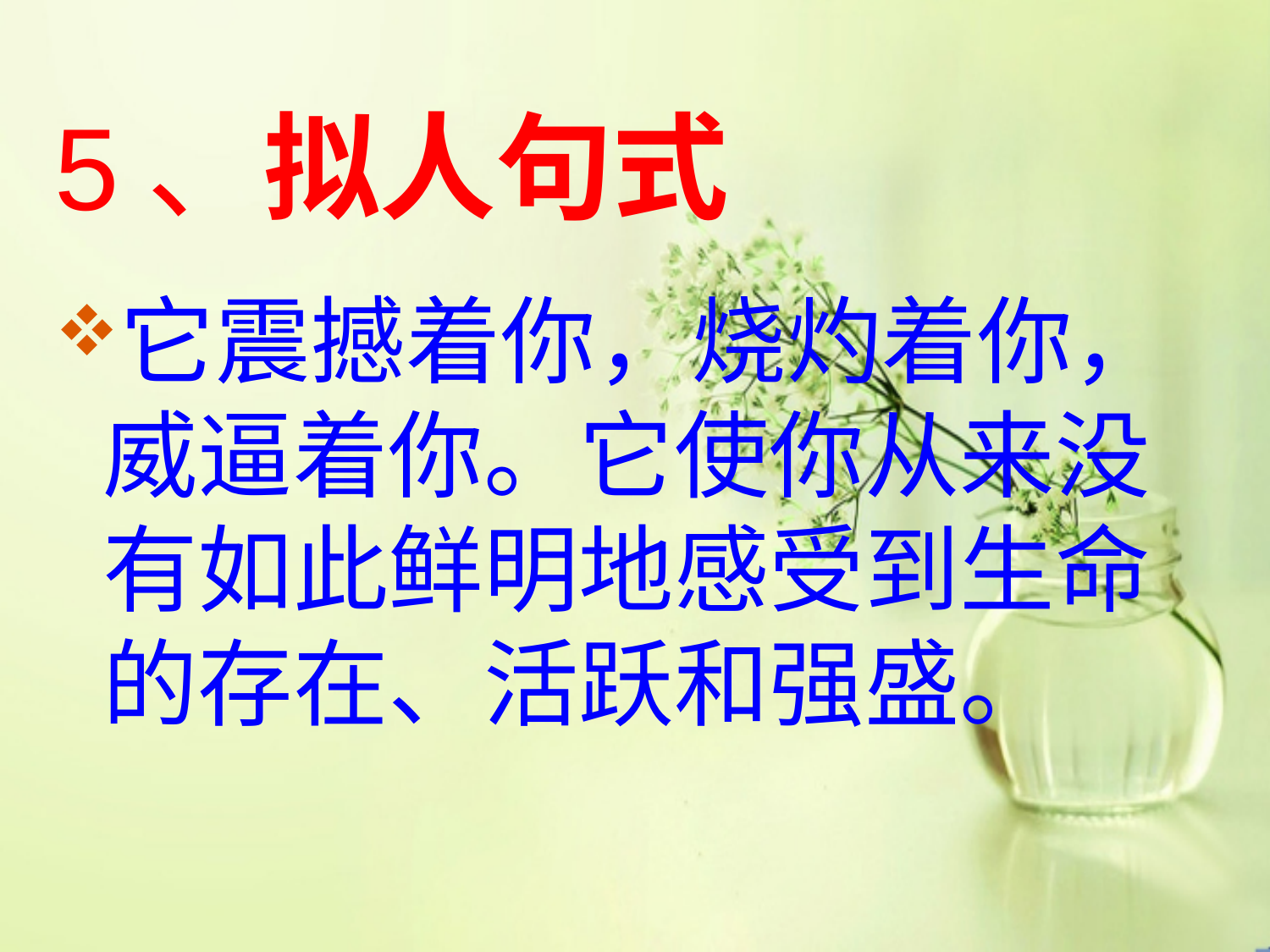

# 5、拟人句式
它震撼着你，烧灼着你，威逼着你。它使你从来没有如此鲜明地感受到生命的存在、活跃和强盛。